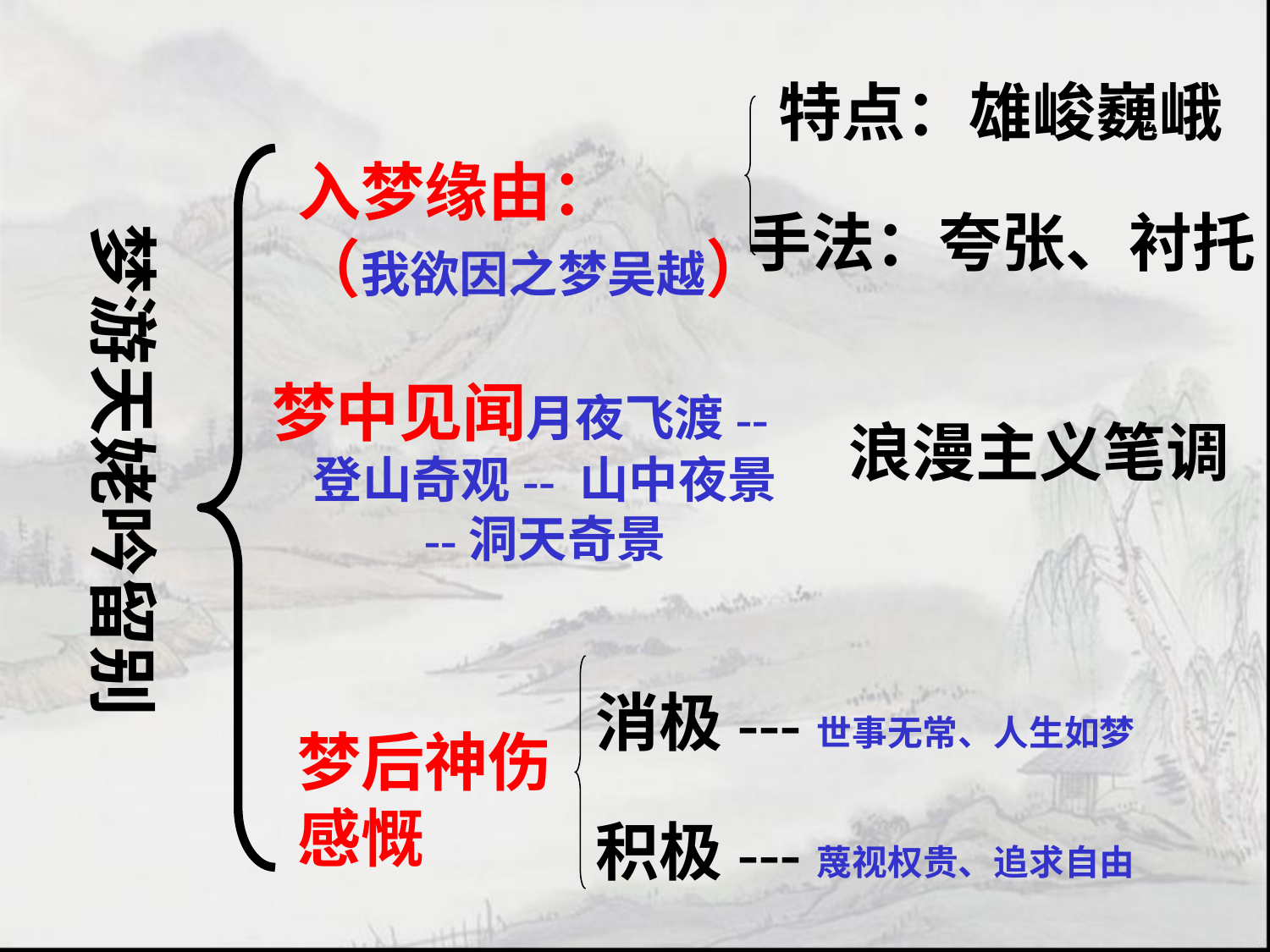

特点：雄峻巍峨

入梦缘由：
（我欲因之梦吴越）

手法：夸张、衬托
梦游天姥吟留别
梦中见闻月夜飞渡--     登山奇观-- 山中夜景
--洞天奇景

浪漫主义笔调

消极---世事无常、人生如梦
梦后神伤感慨
积极---蔑视权贵、追求自由